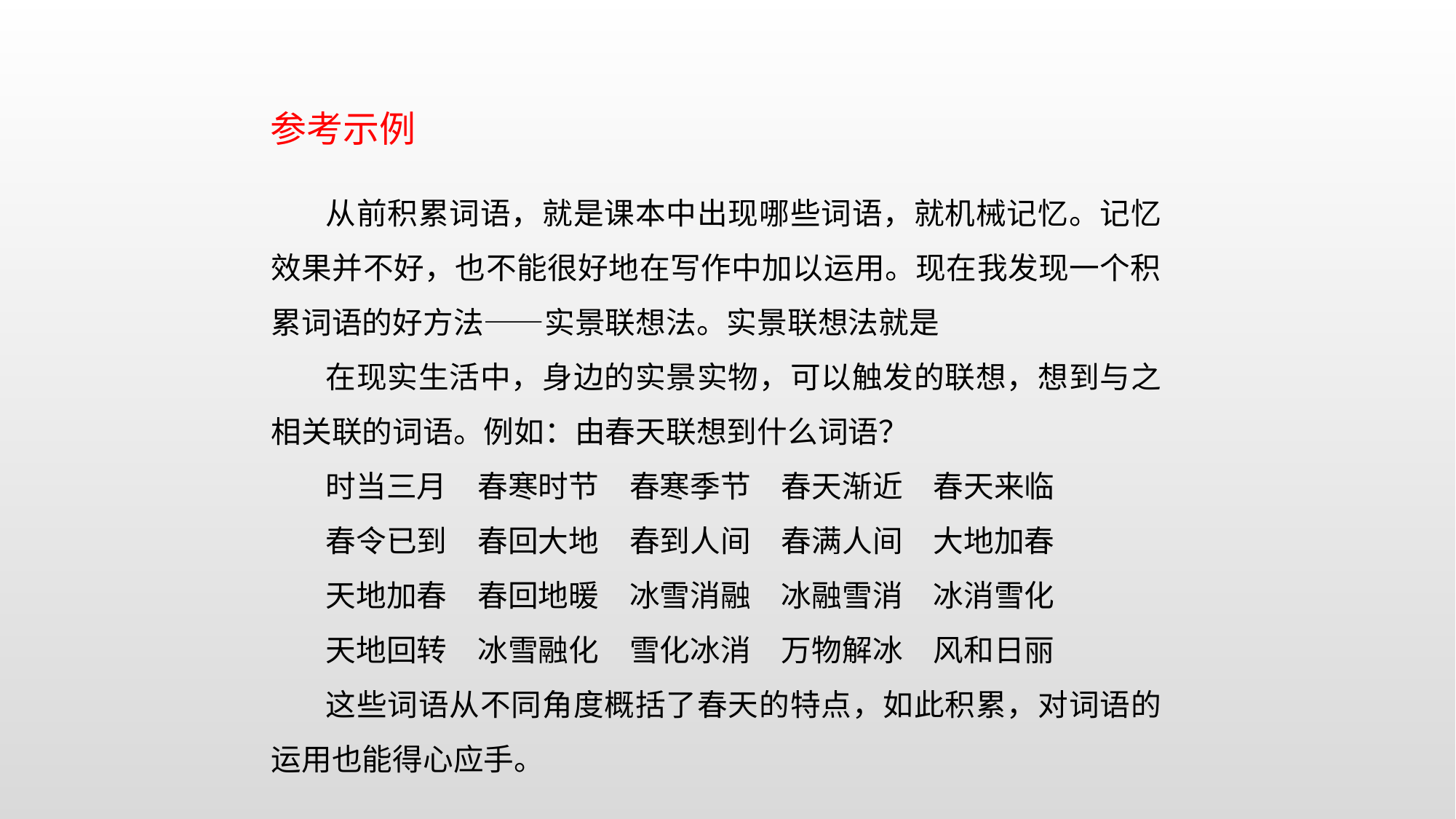

参考示例
从前积累词语，就是课本中出现哪些词语，就机械记忆。记忆效果并不好，也不能很好地在写作中加以运用。现在我发现一个积累词语的好方法——实景联想法。实景联想法就是
在现实生活中，身边的实景实物，可以触发的联想，想到与之相关联的词语。例如：由春天联想到什么词语？
时当三月　春寒时节　春寒季节　春天渐近　春天来临
春令已到　春回大地　春到人间　春满人间　大地加春
天地加春　春回地暖　冰雪消融　冰融雪消　冰消雪化
天地回转　冰雪融化　雪化冰消　万物解冰　风和日丽
这些词语从不同角度概括了春天的特点，如此积累，对词语的运用也能得心应手。